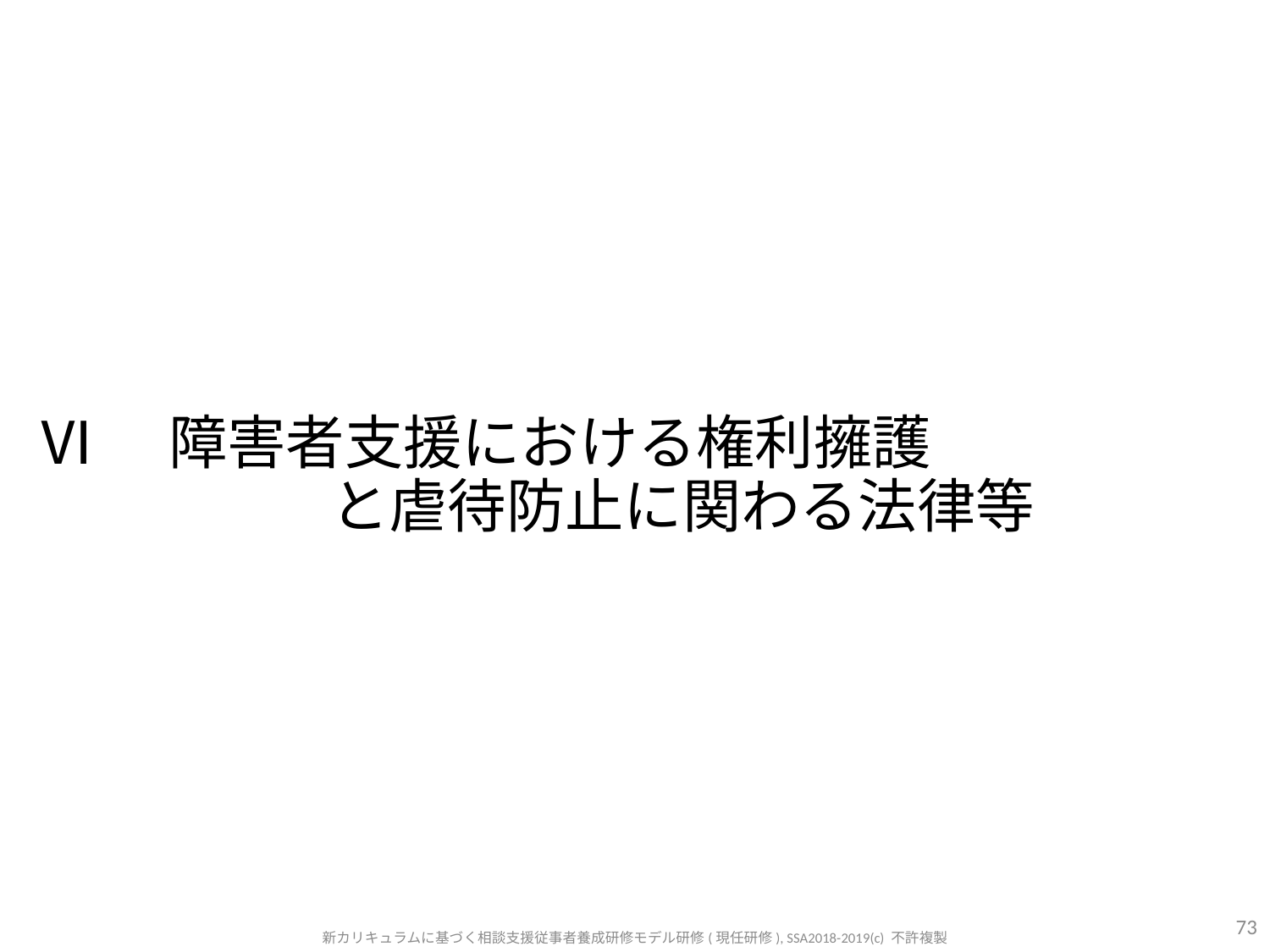

# Ⅵ　障害者支援における権利擁護 　　　　　と虐待防止に関わる法律等
73
新カリキュラムに基づく相談支援従事者養成研修モデル研修(現任研修), SSA2018-2019(c) 不許複製